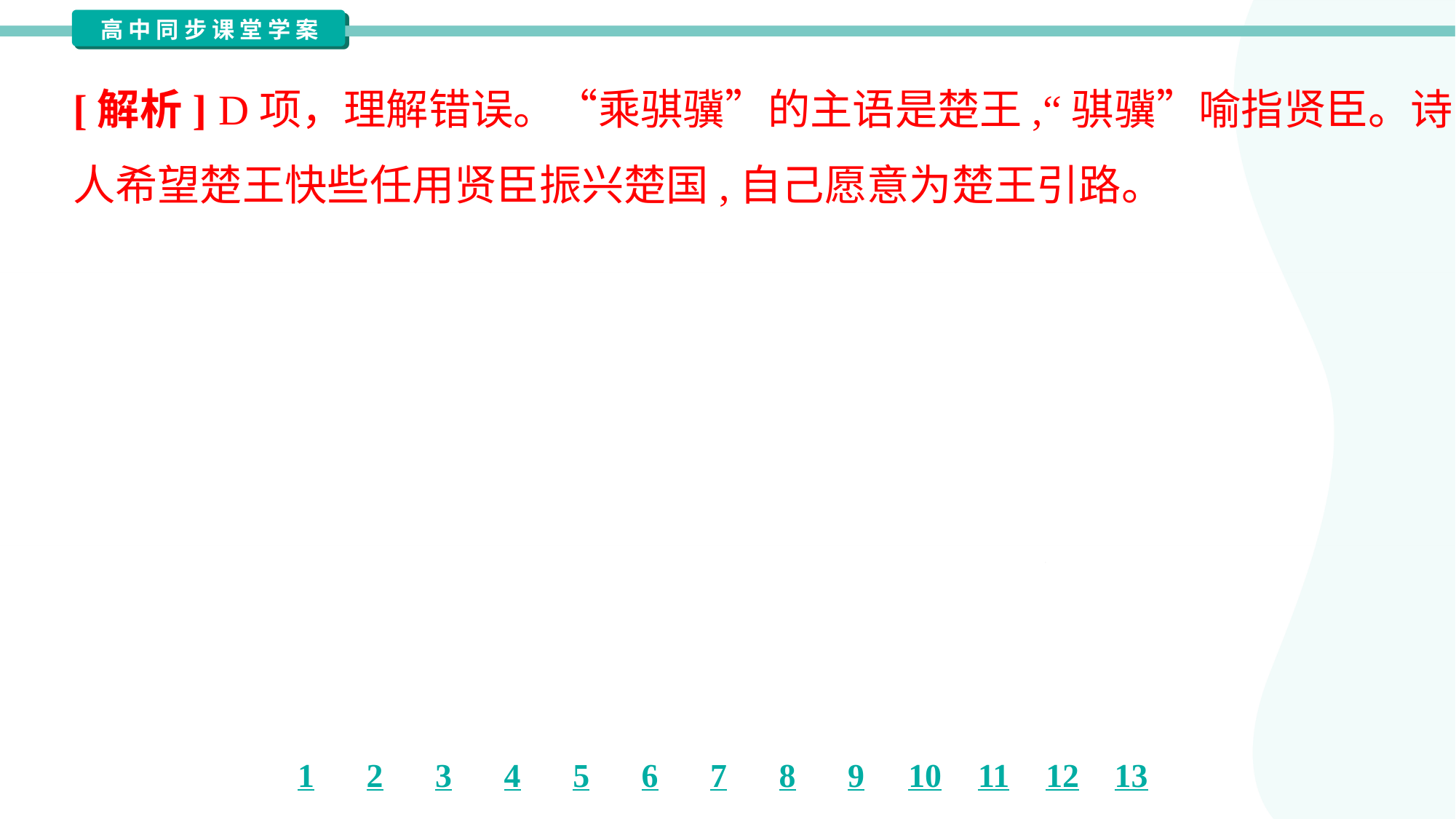

[解析] D项，理解错误。“乘骐骥”的主语是楚王,“骐骥”喻指贤臣。诗
人希望楚王快些任用贤臣振兴楚国,自己愿意为楚王引路。